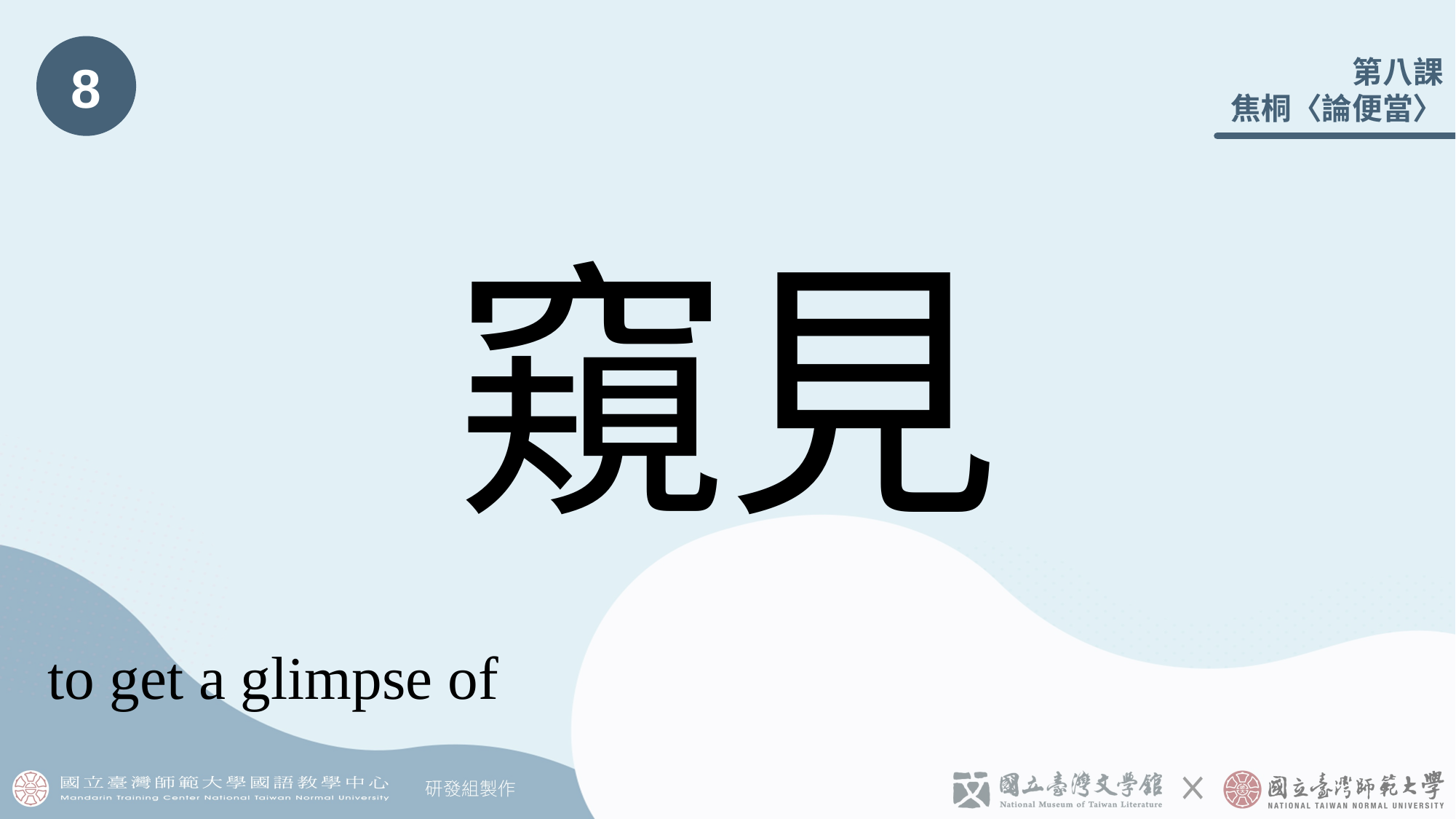

8
# 窺見
to get a glimpse of